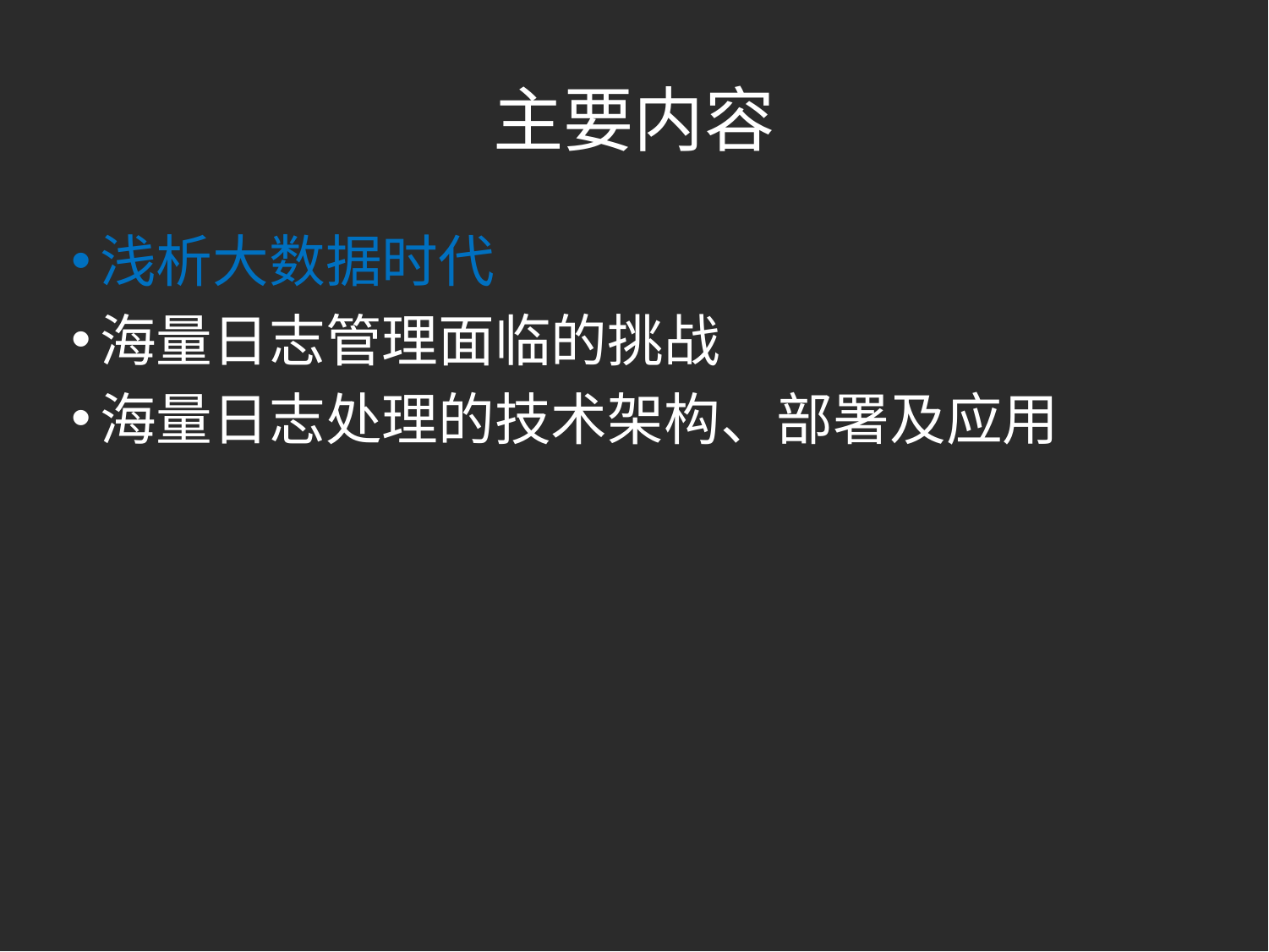

# 主要内容
浅析大数据时代
海量日志管理面临的挑战
海量日志处理的技术架构、部署及应用